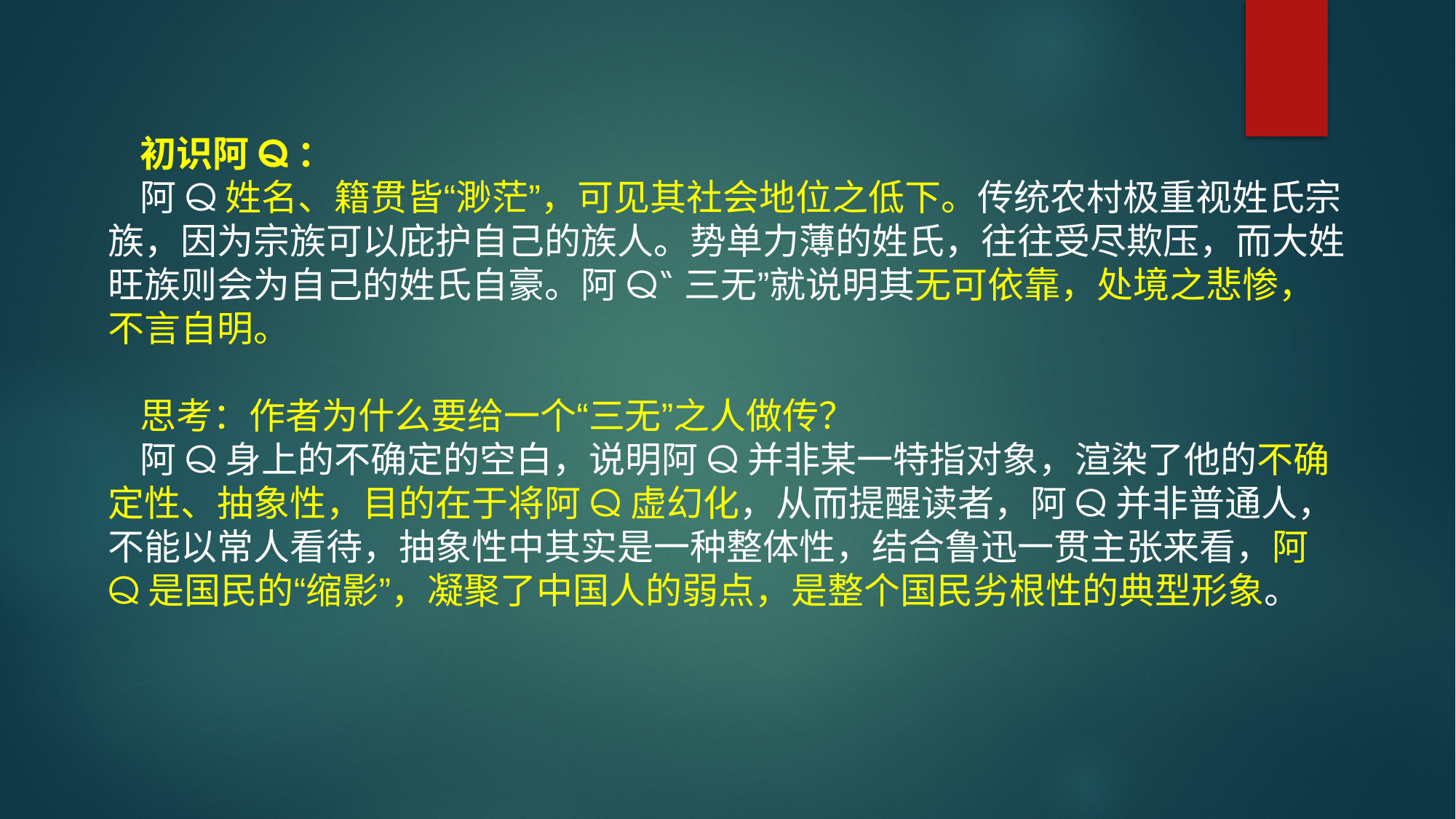

初识阿Q：
阿Q姓名、籍贯皆“渺茫”，可见其社会地位之低下。传统农村极重视姓氏宗族，因为宗族可以庇护自己的族人。势单力薄的姓氏，往往受尽欺压，而大姓旺族则会为自己的姓氏自豪。阿Q“三无”就说明其无可依靠，处境之悲惨，不言自明。

思考：作者为什么要给一个“三无”之人做传？
阿Q身上的不确定的空白，说明阿Q并非某一特指对象，渲染了他的不确定性、抽象性，目的在于将阿Q虚幻化，从而提醒读者，阿Q并非普通人，不能以常人看待，抽象性中其实是一种整体性，结合鲁迅一贯主张来看，阿Q是国民的“缩影”，凝聚了中国人的弱点，是整个国民劣根性的典型形象。